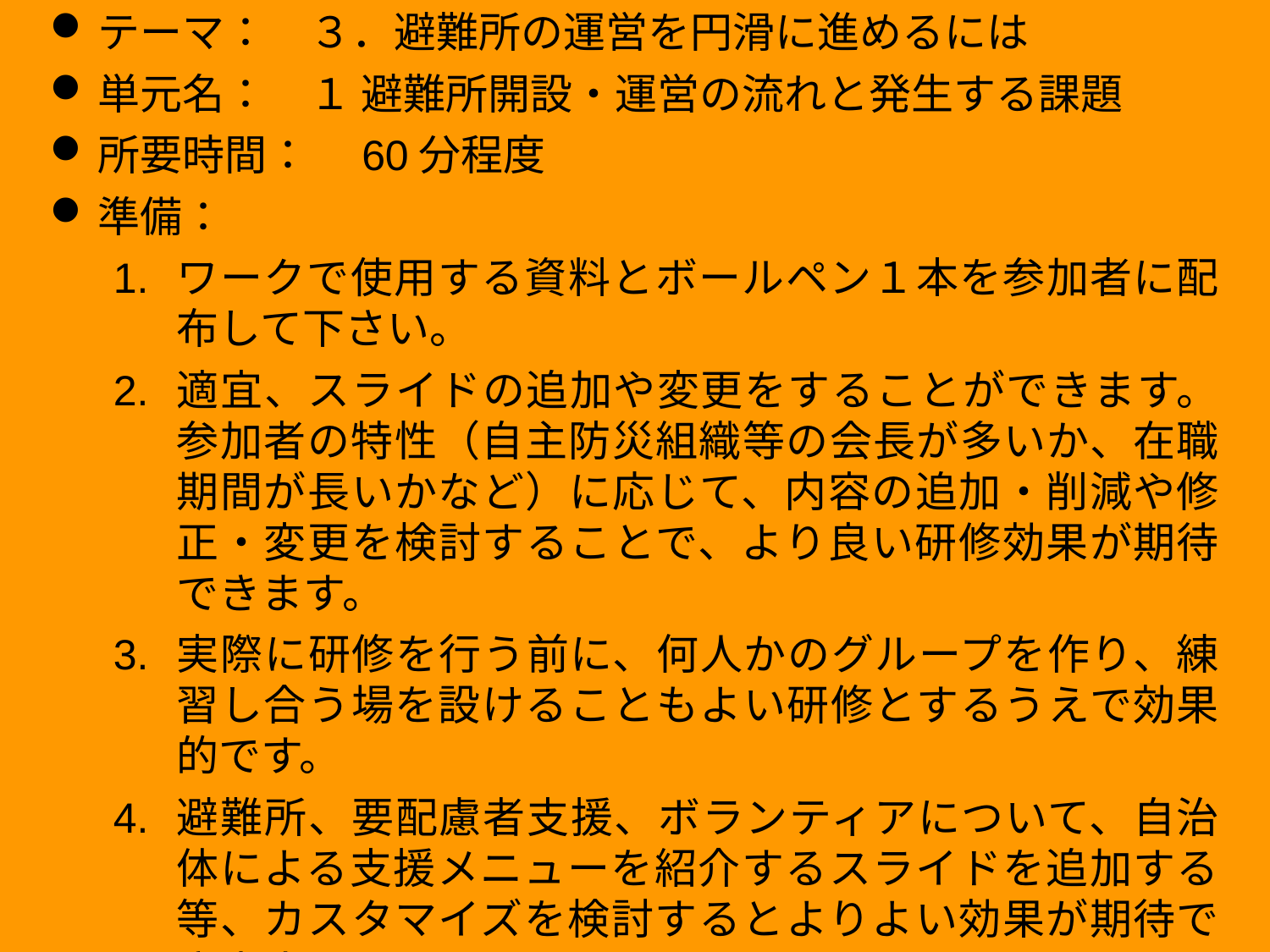

【本教材について】
テーマ：　３．避難所の運営を円滑に進めるには
単元名：　１ 避難所開設・運営の流れと発生する課題
所要時間：　60分程度
準備：
ワークで使用する資料とボールペン１本を参加者に配布して下さい。
適宜、スライドの追加や変更をすることができます。参加者の特性（自主防災組織等の会長が多いか、在職期間が長いかなど）に応じて、内容の追加・削減や修正・変更を検討することで、より良い研修効果が期待できます。
実際に研修を行う前に、何人かのグループを作り、練習し合う場を設けることもよい研修とするうえで効果的です。
避難所、要配慮者支援、ボランティアについて、自治体による支援メニューを紹介するスライドを追加する等、カスタマイズを検討するとよりよい効果が期待できます。